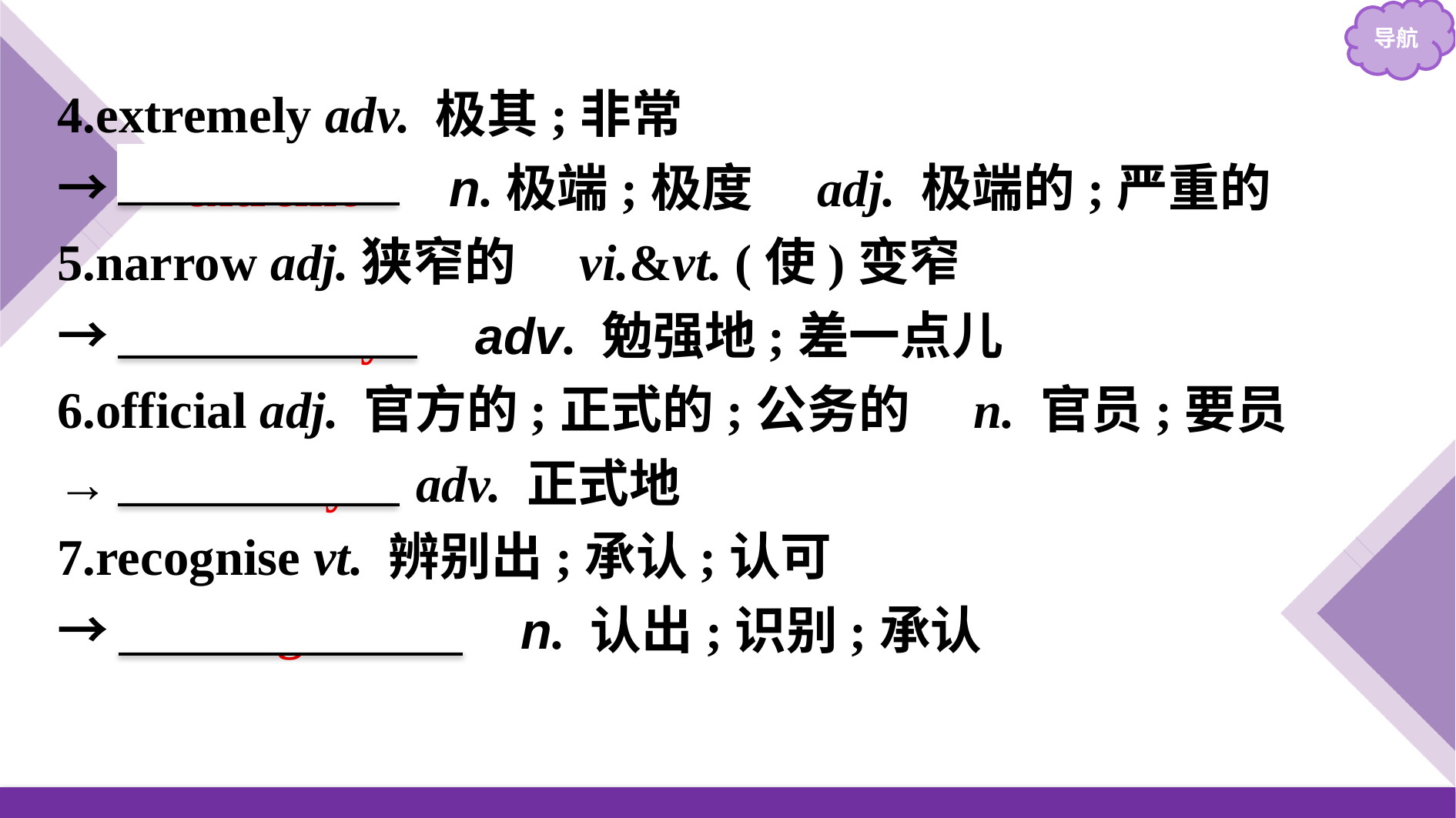

4.extremely adv. 极其;非常
→　extreme　 n.极端;极度　adj. 极端的;严重的
5.narrow adj.狭窄的　vi.&vt. (使)变窄
→　narrowly　 adv. 勉强地;差一点儿
6.official adj. 官方的;正式的;公务的　n. 官员;要员
→    officially     adv. 正式地
7.recognise vt. 辨别出;承认;认可
→　recognition　 n. 认出;识别;承认